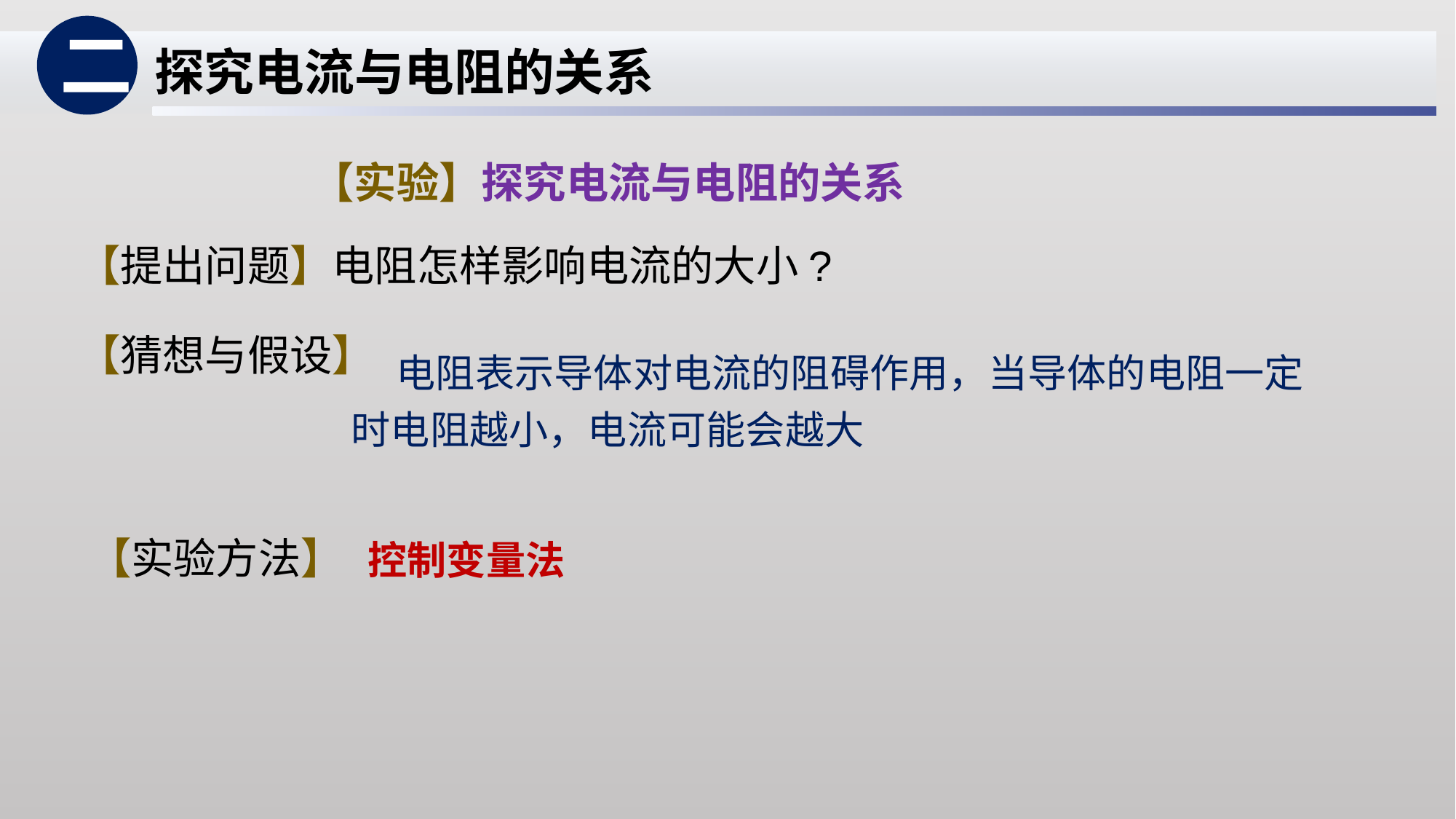

二

探究电流与电阻的关系

【实验】探究电流与电阻的关系
【提出问题】电阻怎样影响电流的大小?
【猜想与假设】
    电阻表示导体对电流的阻碍作用，当导体的电阻一定时电阻越小，电流可能会越大
【实验方法】
控制变量法